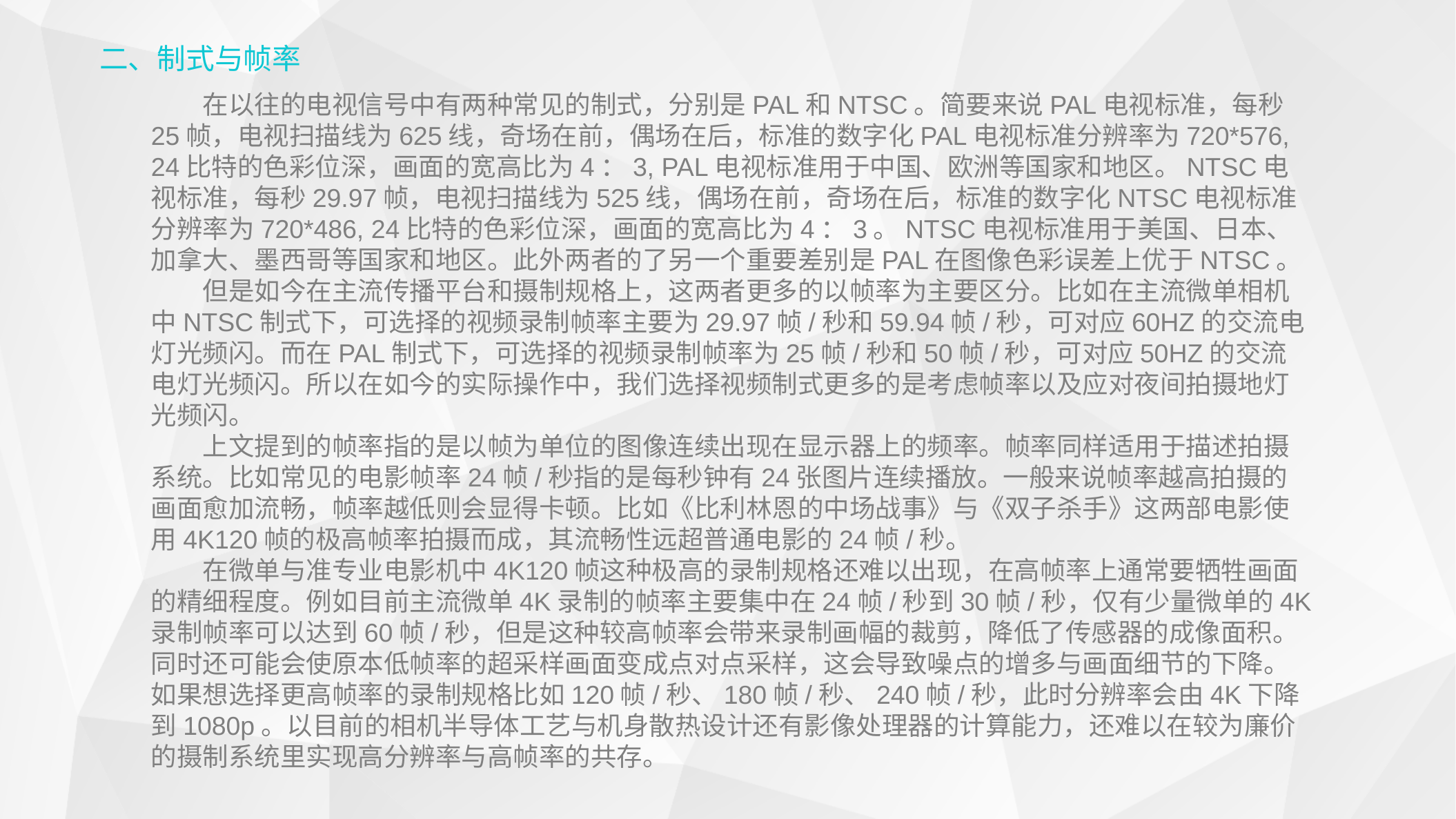

二、制式与帧率
在以往的电视信号中有两种常见的制式，分别是PAL和NTSC。简要来说PAL电视标准，每秒25帧，电视扫描线为625线，奇场在前，偶场在后，标准的数字化PAL电视标准分辨率为720*576, 24比特的色彩位深，画面的宽高比为4：3, PAL电视标准用于中国、欧洲等国家和地区。NTSC电视标准，每秒29.97帧，电视扫描线为525线，偶场在前，奇场在后，标准的数字化NTSC电视标准分辨率为720*486, 24比特的色彩位深，画面的宽高比为4：3。NTSC电视标准用于美国、日本、加拿大、墨西哥等国家和地区。此外两者的了另一个重要差别是PAL在图像色彩误差上优于NTSC。
但是如今在主流传播平台和摄制规格上，这两者更多的以帧率为主要区分。比如在主流微单相机中NTSC制式下，可选择的视频录制帧率主要为29.97帧/秒和59.94帧/秒，可对应60HZ的交流电灯光频闪。而在PAL制式下，可选择的视频录制帧率为25帧/秒和50帧/秒，可对应50HZ的交流电灯光频闪。所以在如今的实际操作中，我们选择视频制式更多的是考虑帧率以及应对夜间拍摄地灯光频闪。
上文提到的帧率指的是以帧为单位的图像连续出现在显示器上的频率。帧率同样适用于描述拍摄系统。比如常见的电影帧率24帧/秒指的是每秒钟有24张图片连续播放。一般来说帧率越高拍摄的画面愈加流畅，帧率越低则会显得卡顿。比如《比利林恩的中场战事》与《双子杀手》这两部电影使用4K120帧的极高帧率拍摄而成，其流畅性远超普通电影的24帧/秒。
在微单与准专业电影机中4K120帧这种极高的录制规格还难以出现，在高帧率上通常要牺牲画面的精细程度。例如目前主流微单4K录制的帧率主要集中在24帧/秒到30帧/秒，仅有少量微单的4K录制帧率可以达到60帧/秒，但是这种较高帧率会带来录制画幅的裁剪，降低了传感器的成像面积。同时还可能会使原本低帧率的超采样画面变成点对点采样，这会导致噪点的增多与画面细节的下降。如果想选择更高帧率的录制规格比如120帧/秒、180帧/秒、240帧/秒，此时分辨率会由4K下降到1080p。以目前的相机半导体工艺与机身散热设计还有影像处理器的计算能力，还难以在较为廉价的摄制系统里实现高分辨率与高帧率的共存。